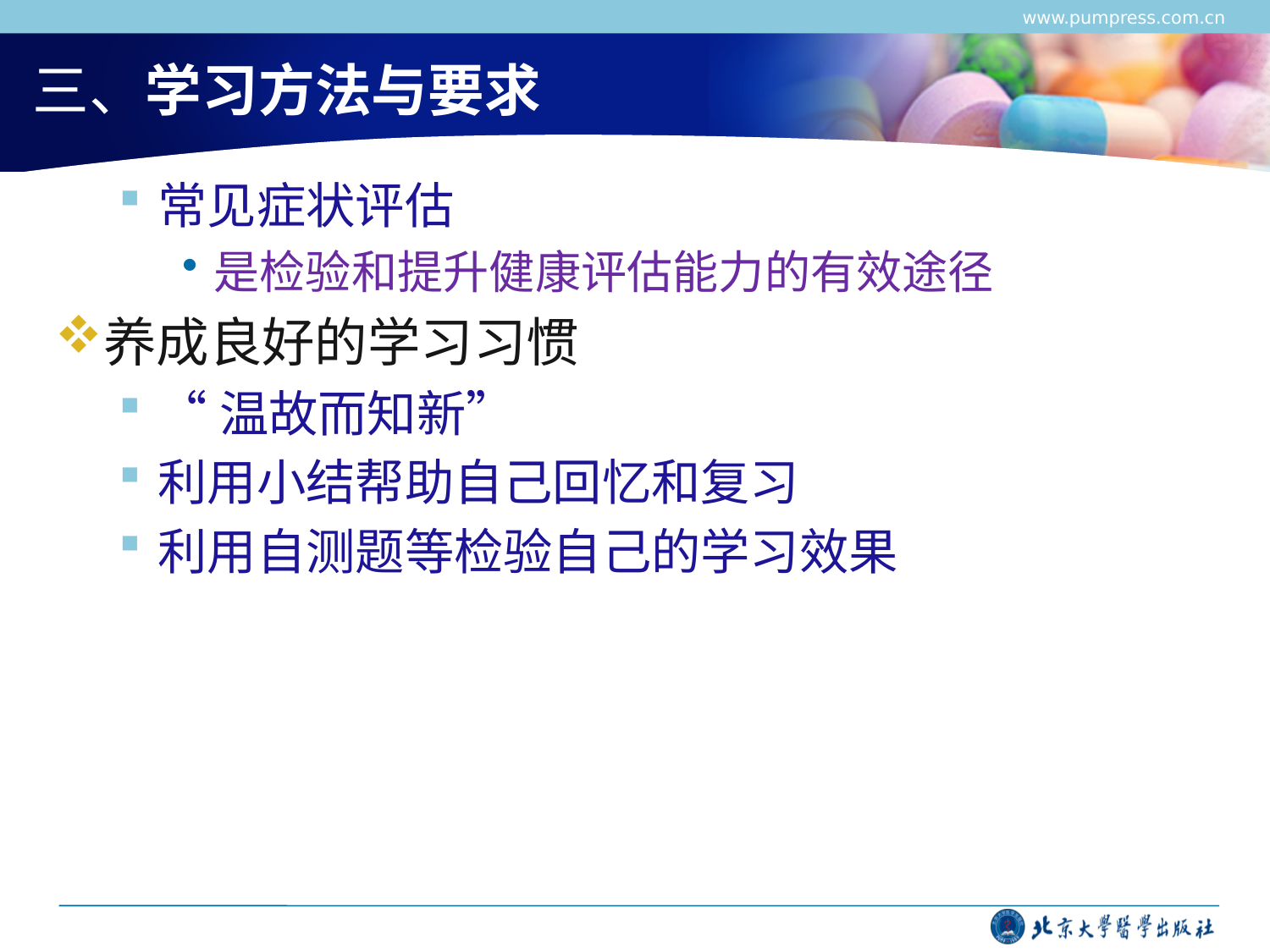

www.pumpress.com.cn
# 三、学习方法与要求
常见症状评估
是检验和提升健康评估能力的有效途径
养成良好的学习习惯
“温故而知新”
利用小结帮助自己回忆和复习
利用自测题等检验自己的学习效果